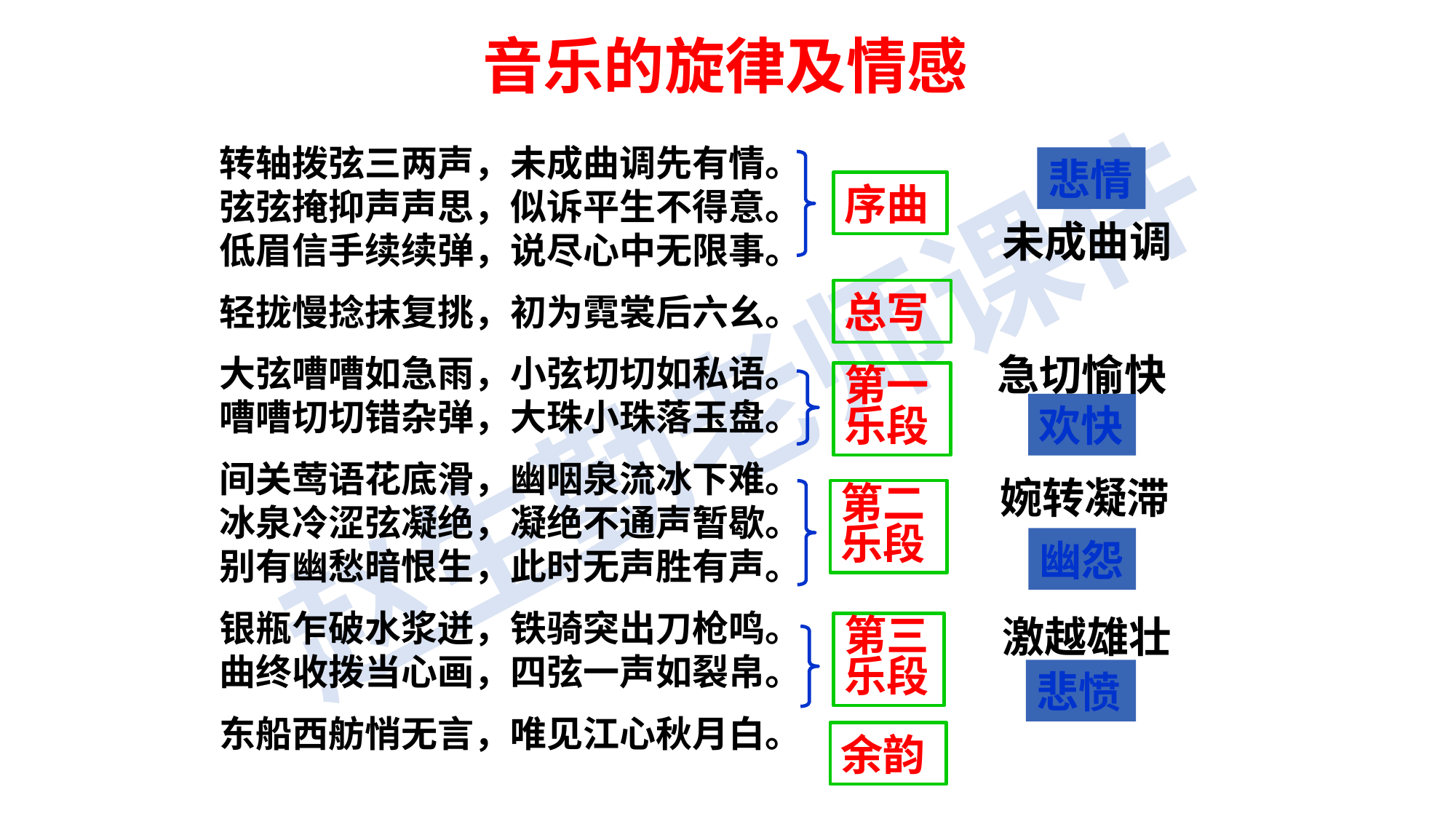

音乐的旋律及情感
转轴拨弦三两声，未成曲调先有情。弦弦掩抑声声思，似诉平生不得意。低眉信手续续弹，说尽心中无限事。
轻拢慢捻抹复挑，初为霓裳后六幺。
大弦嘈嘈如急雨，小弦切切如私语。嘈嘈切切错杂弹，大珠小珠落玉盘。
间关莺语花底滑，幽咽泉流冰下难。冰泉冷涩弦凝绝，凝绝不通声暂歇。别有幽愁暗恨生，此时无声胜有声。
银瓶乍破水浆迸，铁骑突出刀枪鸣。曲终收拨当心画，四弦一声如裂帛。
东船西舫悄无言，唯见江心秋月白。
悲情

序曲
未成曲调
总写
急切愉快
第一乐段

欢快
婉转凝滞

第二乐段
幽怨
激越雄壮
第三乐段

悲愤
余韵